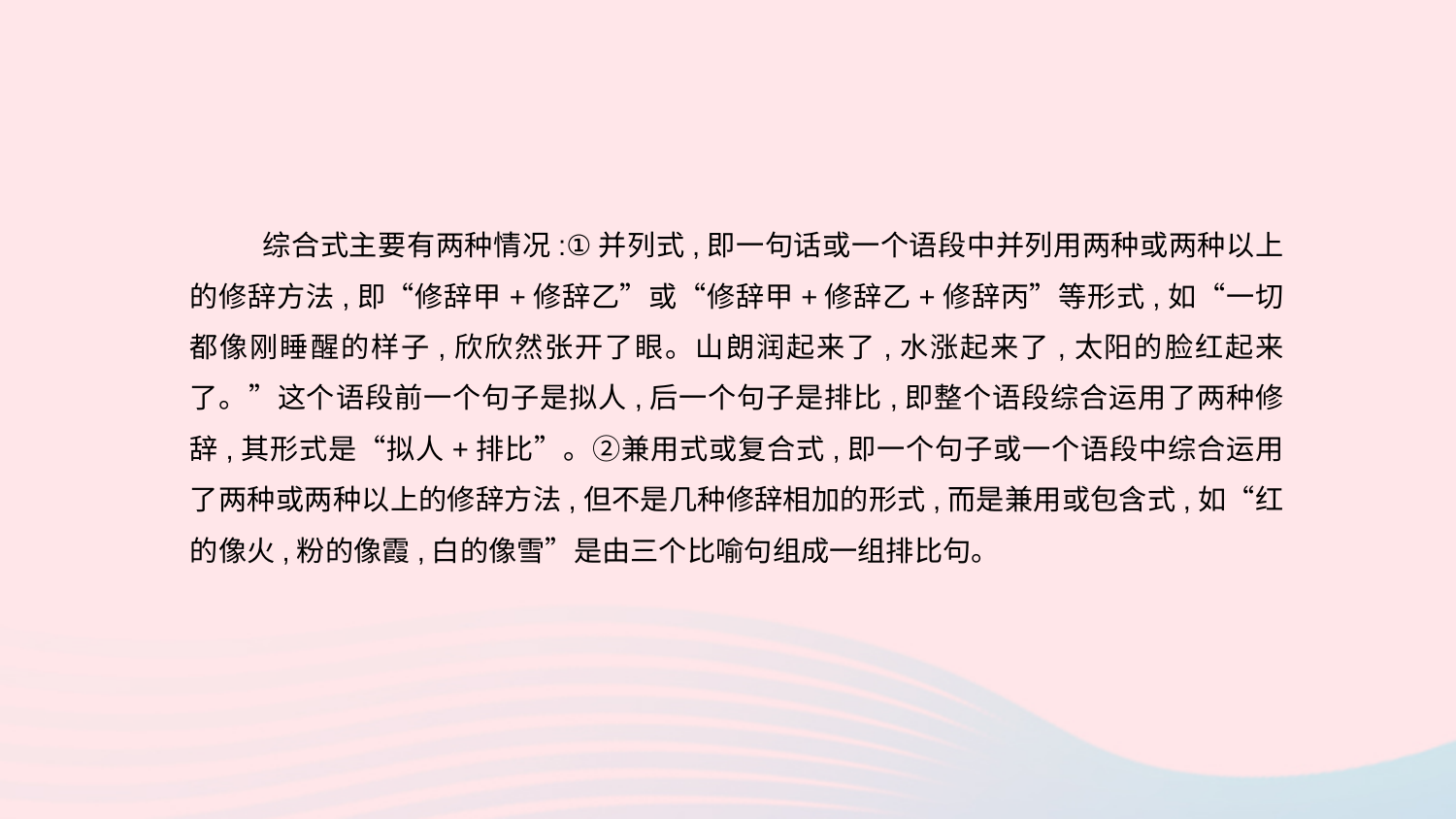

综合式主要有两种情况:①并列式,即一句话或一个语段中并列用两种或两种以上的修辞方法,即“修辞甲+修辞乙”或“修辞甲+修辞乙+修辞丙”等形式,如“一切都像刚睡醒的样子,欣欣然张开了眼。山朗润起来了,水涨起来了,太阳的脸红起来了。”这个语段前一个句子是拟人,后一个句子是排比,即整个语段综合运用了两种修辞,其形式是“拟人+排比”。②兼用式或复合式,即一个句子或一个语段中综合运用了两种或两种以上的修辞方法,但不是几种修辞相加的形式,而是兼用或包含式,如“红的像火,粉的像霞,白的像雪”是由三个比喻句组成一组排比句。